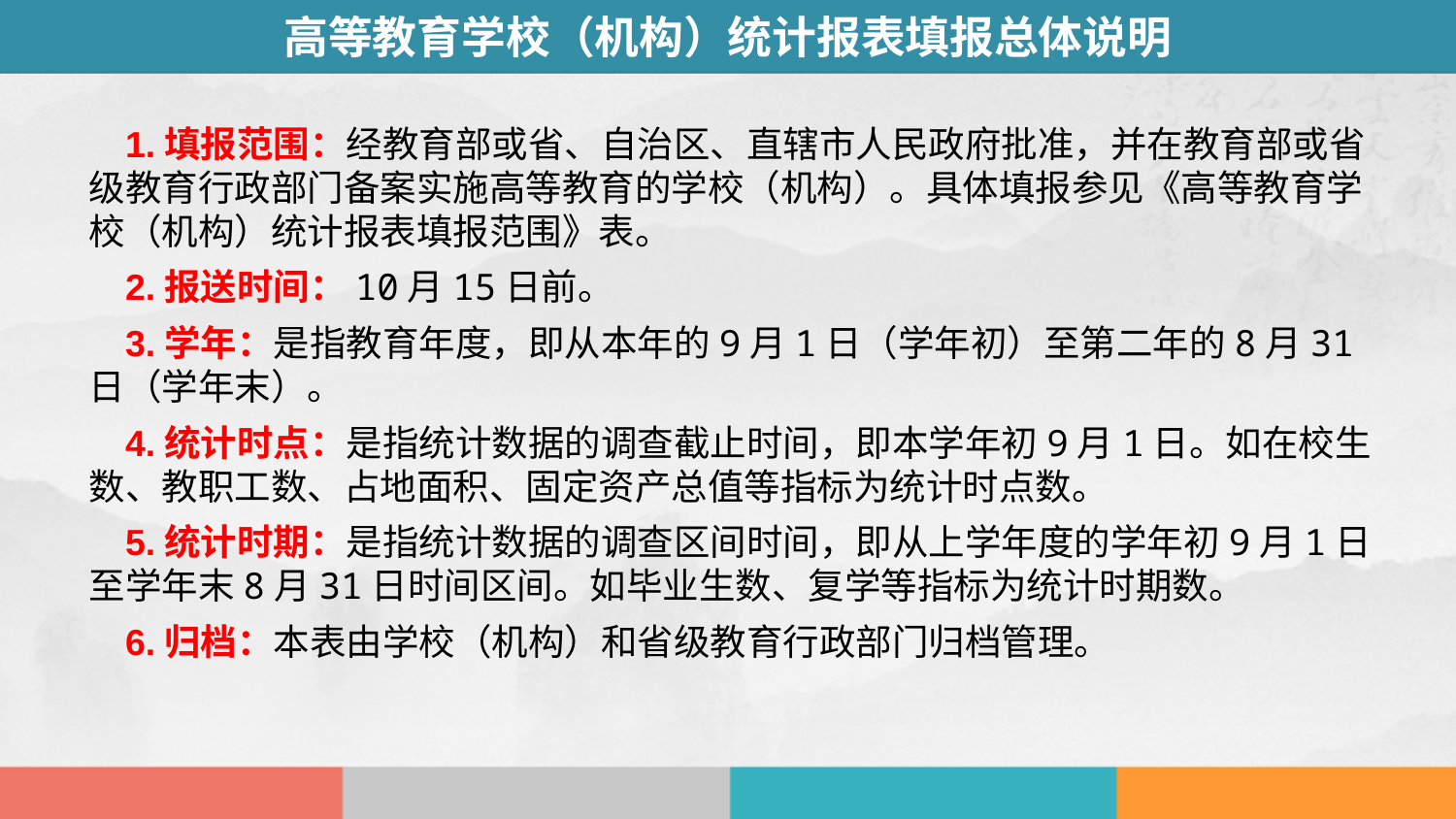

高等教育学校（机构）统计报表填报总体说明
1.填报范围：经教育部或省、自治区、直辖市人民政府批准，并在教育部或省级教育行政部门备案实施高等教育的学校（机构）。具体填报参见《高等教育学校（机构）统计报表填报范围》表。
2.报送时间：10月15日前。
3.学年：是指教育年度，即从本年的9月1日（学年初）至第二年的8月31日（学年末）。
4.统计时点：是指统计数据的调查截止时间，即本学年初9月1日。如在校生数、教职工数、占地面积、固定资产总值等指标为统计时点数。
5.统计时期：是指统计数据的调查区间时间，即从上学年度的学年初9月1日至学年末8月31日时间区间。如毕业生数、复学等指标为统计时期数。
6.归档：本表由学校（机构）和省级教育行政部门归档管理。